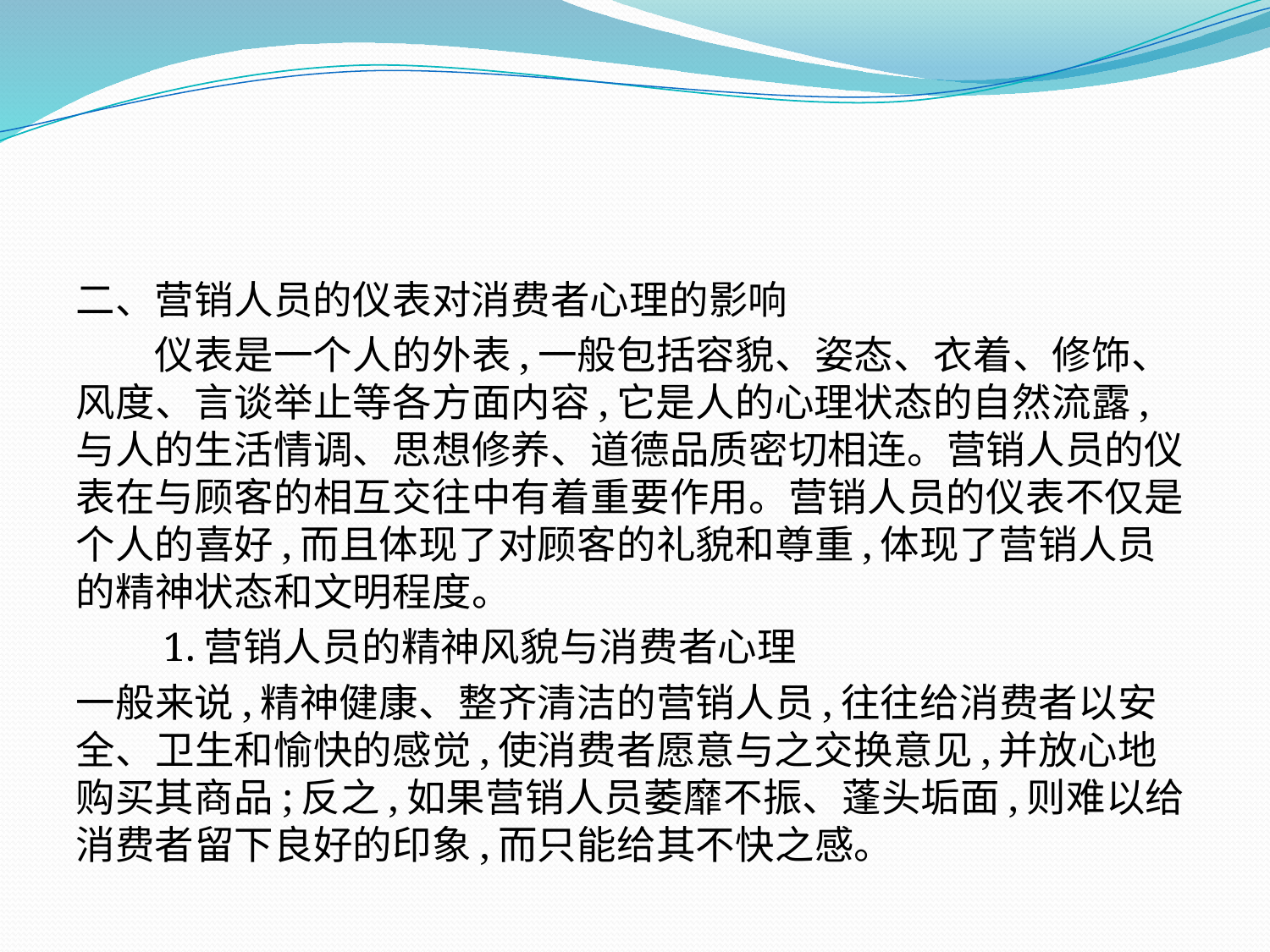

二、营销人员的仪表对消费者心理的影响
　　仪表是一个人的外表,一般包括容貌、姿态、衣着、修饰、风度、言谈举止等各方面内容,它是人的心理状态的自然流露,与人的生活情调、思想修养、道德品质密切相连。营销人员的仪表在与顾客的相互交往中有着重要作用。营销人员的仪表不仅是个人的喜好,而且体现了对顾客的礼貌和尊重,体现了营销人员的精神状态和文明程度。
　　1.营销人员的精神风貌与消费者心理
一般来说,精神健康、整齐清洁的营销人员,往往给消费者以安全、卫生和愉快的感觉,使消费者愿意与之交换意见,并放心地购买其商品;反之,如果营销人员萎靡不振、蓬头垢面,则难以给消费者留下良好的印象,而只能给其不快之感。